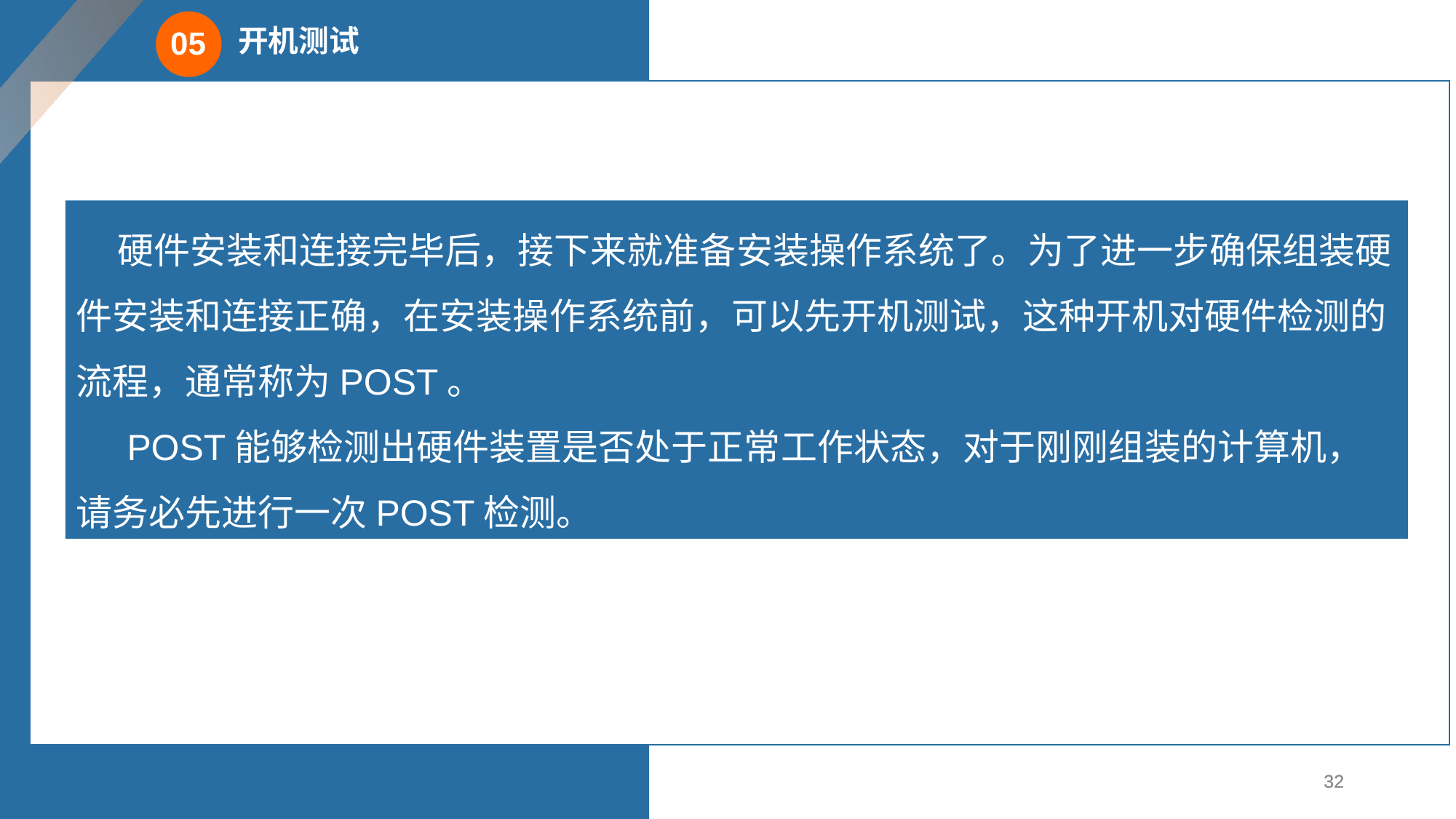

开机测试
05
    硬件安装和连接完毕后，接下来就准备安装操作系统了。为了进一步确保组装硬件安装和连接正确，在安装操作系统前，可以先开机测试，这种开机对硬件检测的流程，通常称为POST。
     POST能够检测出硬件装置是否处于正常工作状态，对于刚刚组装的计算机，请务必先进行一次POST检测。